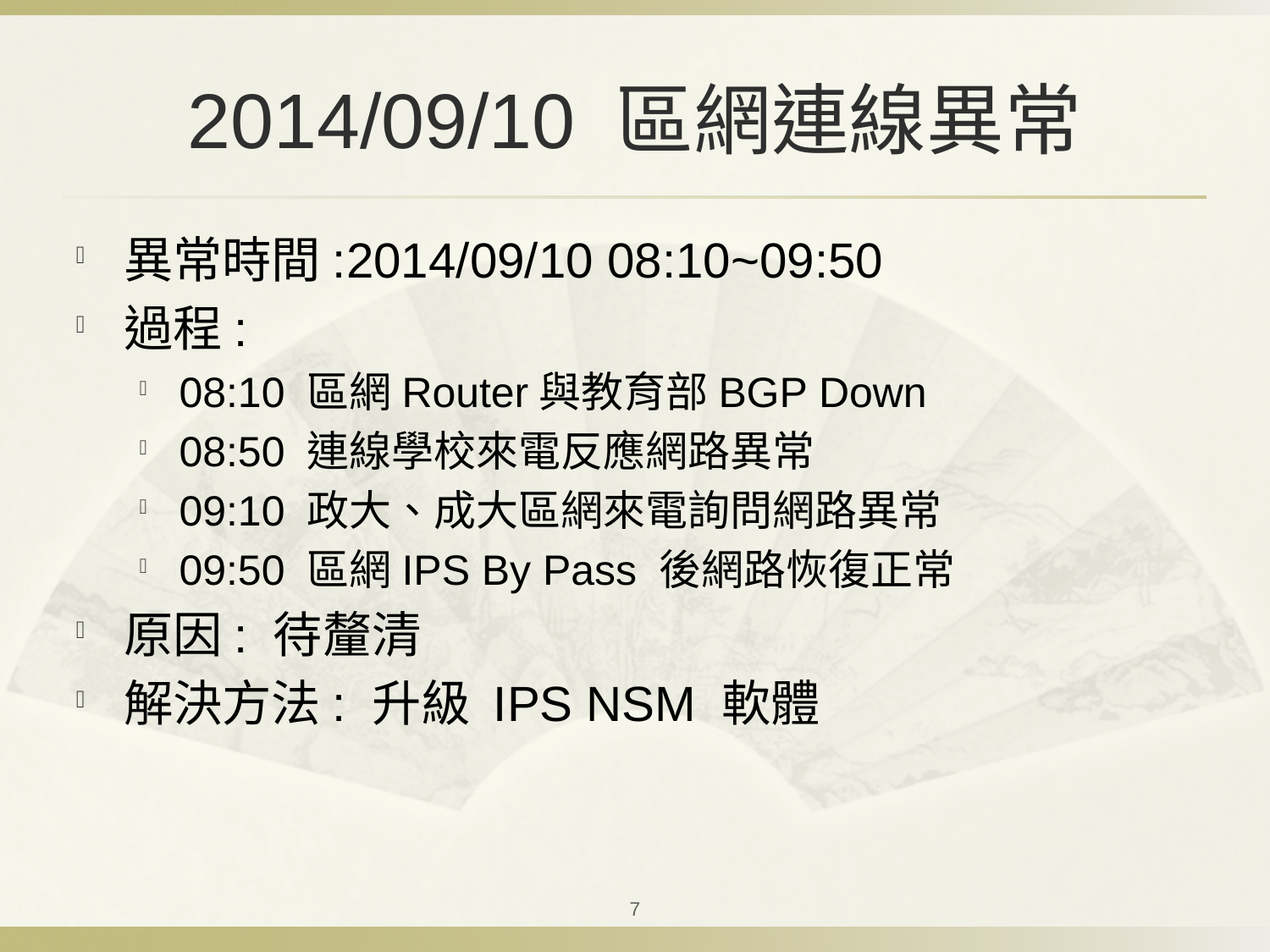

# 2014/09/10 區網連線異常
異常時間:2014/09/10 08:10~09:50
過程:
08:10 區網Router與教育部BGP Down
08:50 連線學校來電反應網路異常
09:10 政大、成大區網來電詢問網路異常
09:50 區網IPS By Pass 後網路恢復正常
原因: 待釐清
解決方法: 升級 IPS NSM 軟體

7